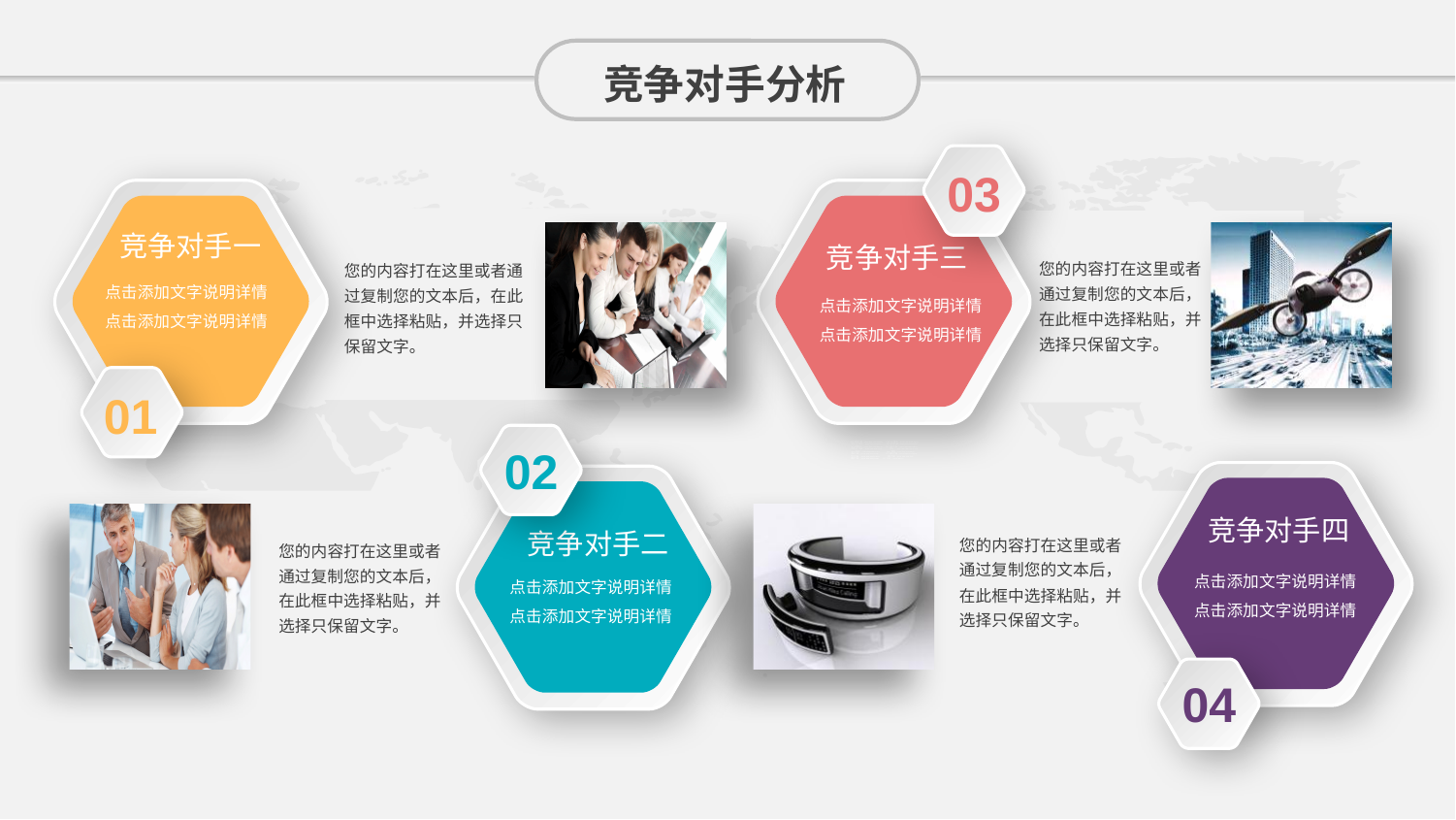

竞争对手分析

03

竞争对手一
点击添加文字说明详情
点击添加文字说明详情

竞争对手三
点击添加文字说明详情
点击添加文字说明详情

您的内容打在这里或者通过复制您的文本后，在此框中选择粘贴，并选择只保留文字。
您的内容打在这里或者通过复制您的文本后，在此框中选择粘贴，并选择只保留文字。

01

02

竞争对手四
点击添加文字说明详情
点击添加文字说明详情

竞争对手二
点击添加文字说明详情
点击添加文字说明详情

您的内容打在这里或者通过复制您的文本后，在此框中选择粘贴，并选择只保留文字。
您的内容打在这里或者通过复制您的文本后，在此框中选择粘贴，并选择只保留文字。

04